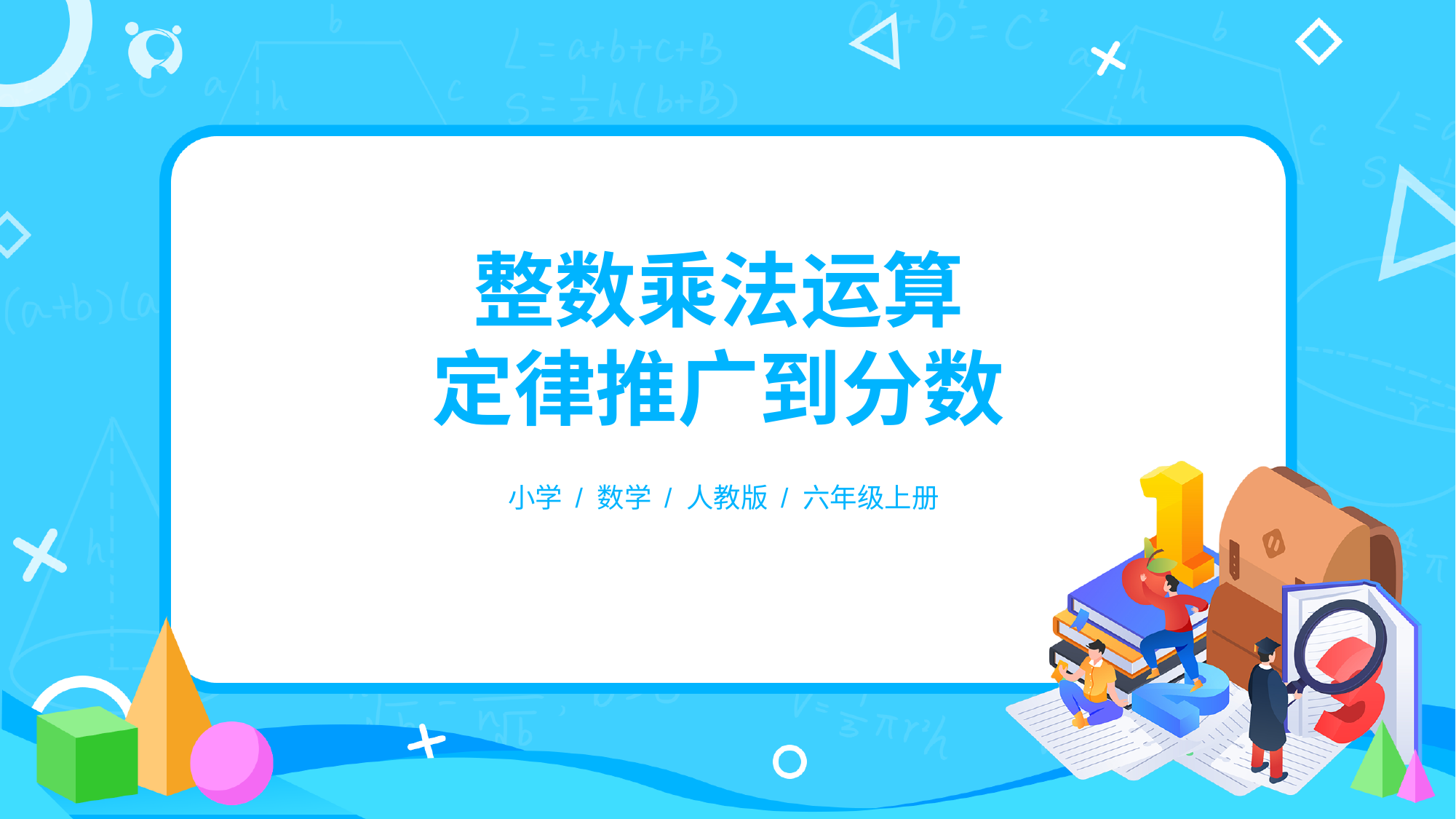

整数乘法运算
定律推广到分数
小学 / 数学 / 人教版 / 六年级上册